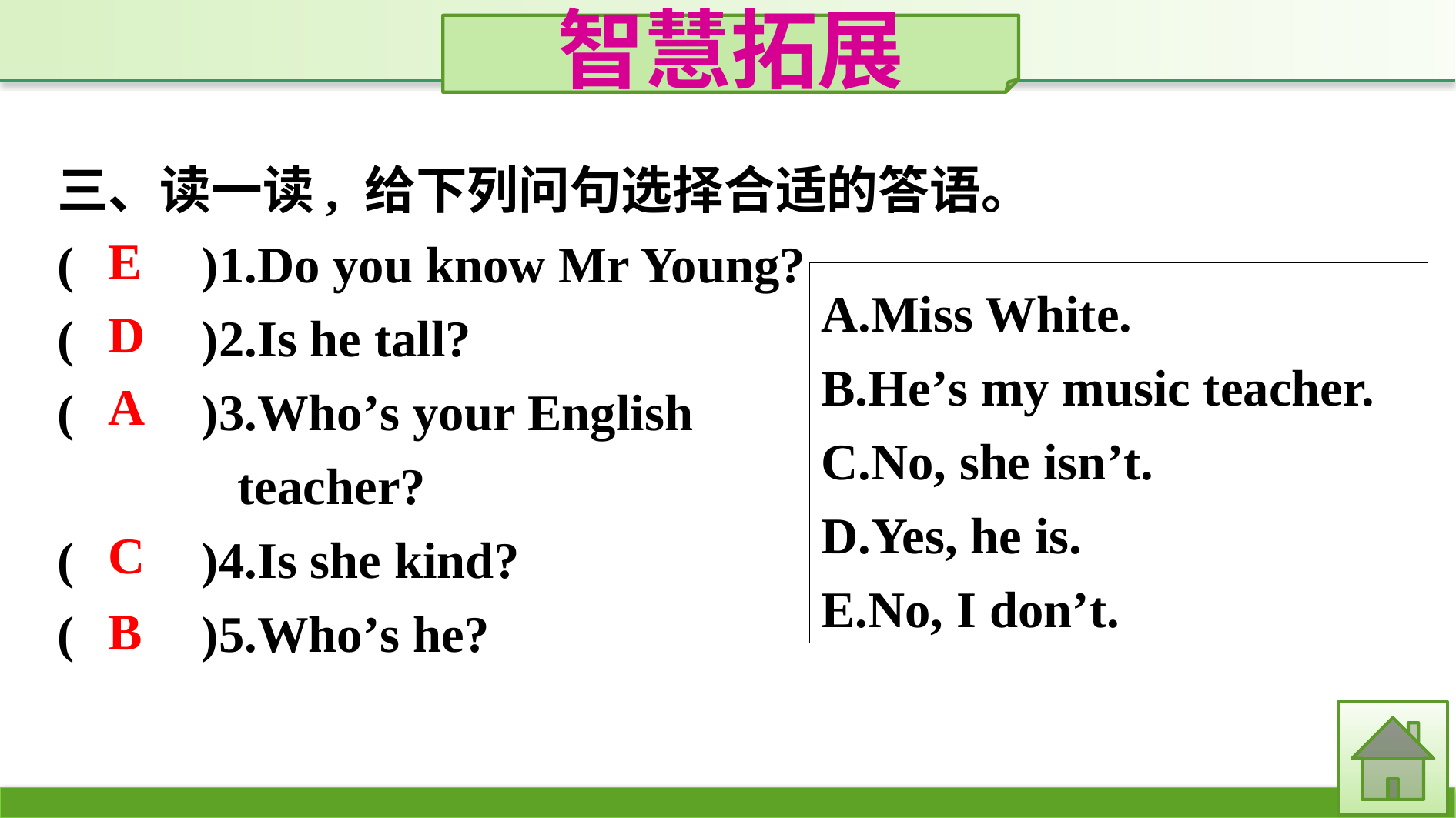

智慧拓展
三、读一读, 给下列问句选择合适的答语。
(　　)1.Do you know Mr Young?
(　　)2.Is he tall?
(　　)3.Who’s your English
              teacher?
(　　)4.Is she kind?
(　　)5.Who’s he?
E
A.Miss White.
B.He’s my music teacher.
C.No, she isn’t.
D.Yes, he is.
E.No, I don’t.
D
A
C
B